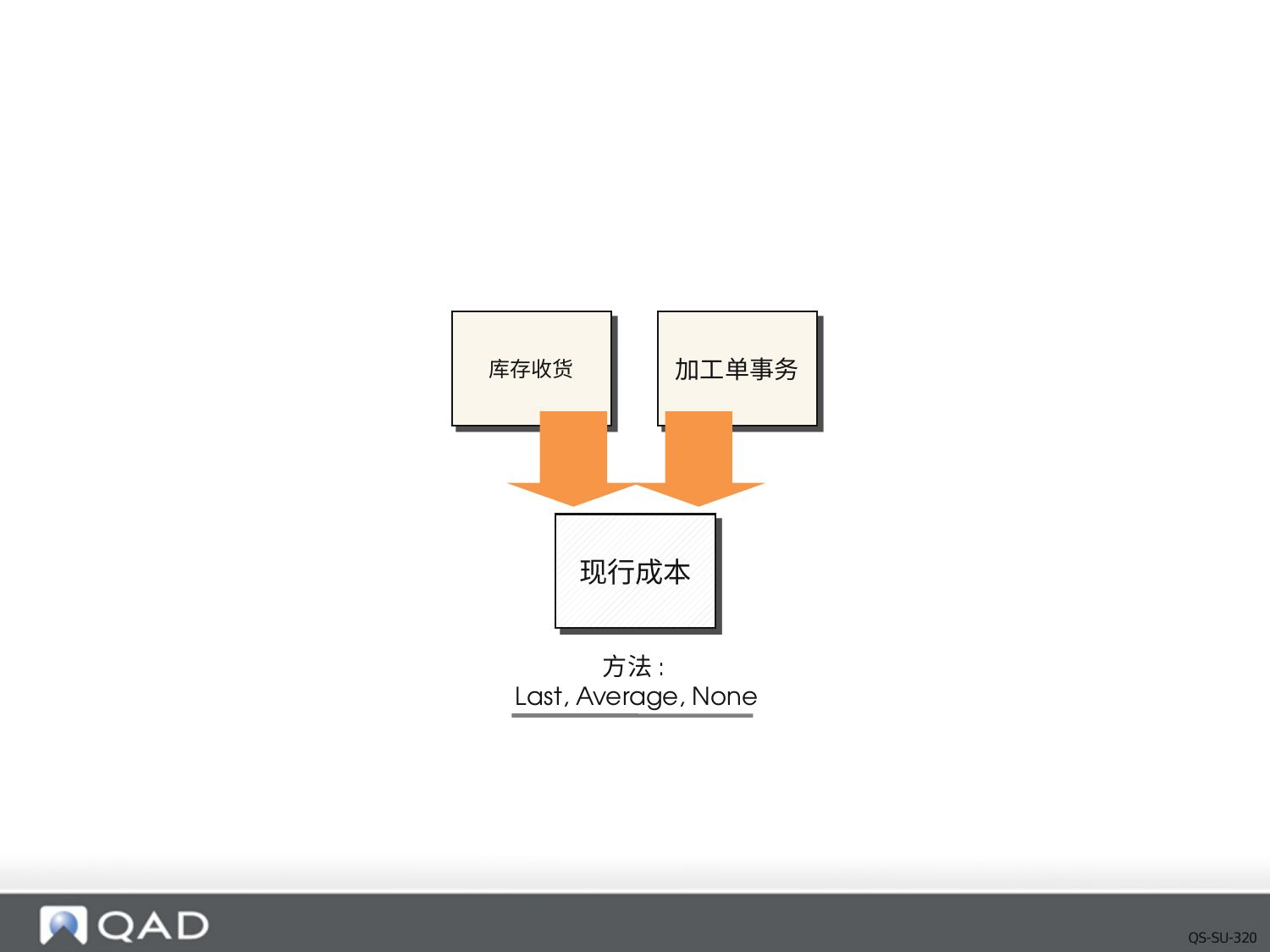

#
库存收货
加工单事务

现行成本
方法:
Last, Average, None

QS-SU-320